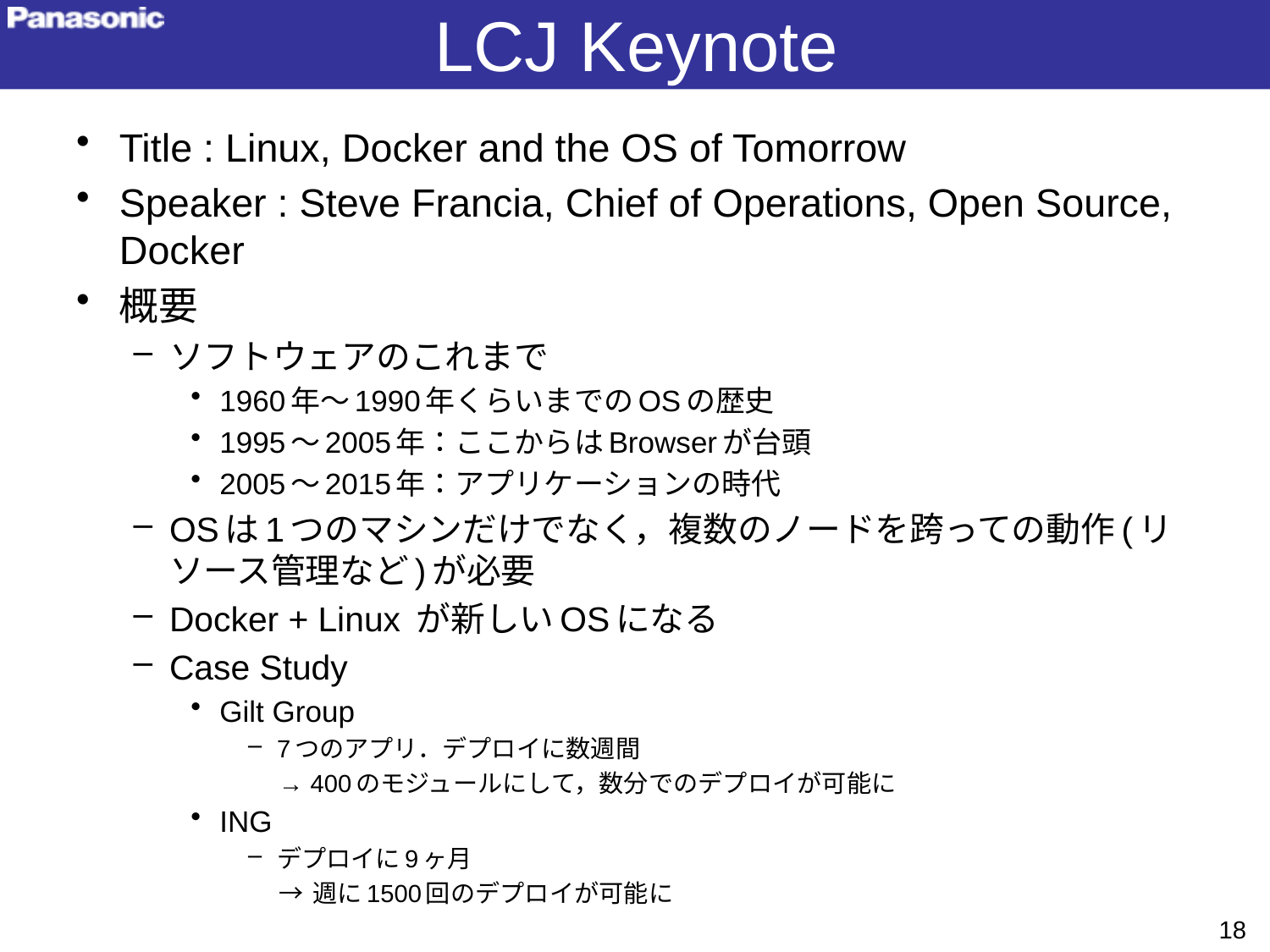

# LCJ Keynote
Title : Linux, Docker and the OS of Tomorrow
Speaker : Steve Francia, Chief of Operations, Open Source, Docker
概要
ソフトウェアのこれまで
1960年～1990年くらいまでのOSの歴史
1995～2005年：ここからはBrowserが台頭
2005～2015年：アプリケーションの時代
OSは1つのマシンだけでなく，複数のノードを跨っての動作(リソース管理など)が必要
Docker + Linux が新しいOSになる
Case Study
Gilt Group
7つのアプリ．デプロイに数週間
	→ 400のモジュールにして，数分でのデプロイが可能に
ING
デプロイに9ヶ月
	→ 週に1500回のデプロイが可能に

18